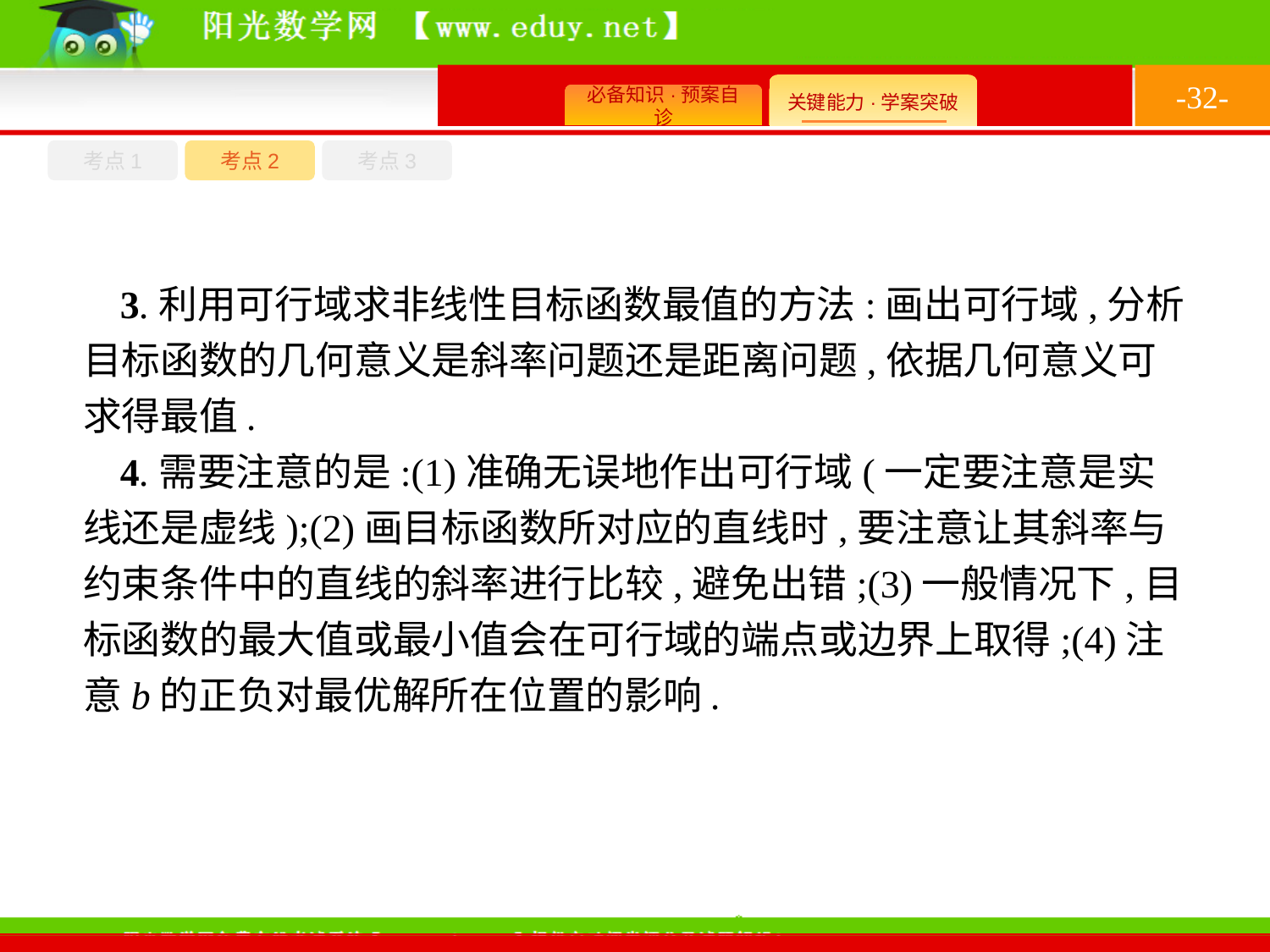

-32-
考点1
考点3
考点2
3.利用可行域求非线性目标函数最值的方法:画出可行域,分析目标函数的几何意义是斜率问题还是距离问题,依据几何意义可求得最值.
4.需要注意的是:(1)准确无误地作出可行域(一定要注意是实线还是虚线);(2)画目标函数所对应的直线时,要注意让其斜率与约束条件中的直线的斜率进行比较,避免出错;(3)一般情况下,目标函数的最大值或最小值会在可行域的端点或边界上取得;(4)注意b的正负对最优解所在位置的影响.